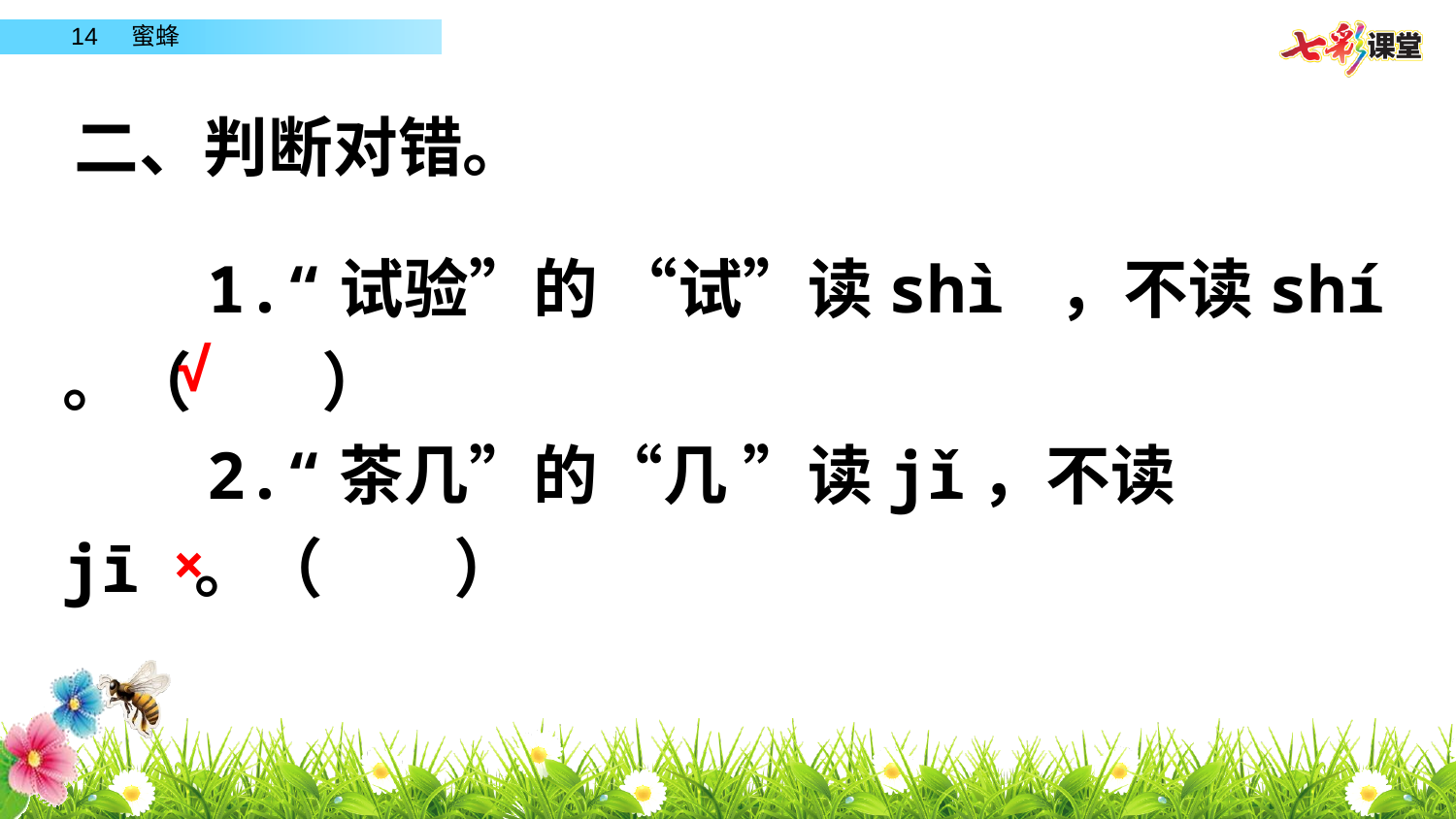

二、判断对错。
　　1.“试验”的 “试”读shì ，不读shí 。（　　）
　　2.“茶几”的“几 ”读jǐ，不读jī 。（　　）
√
×